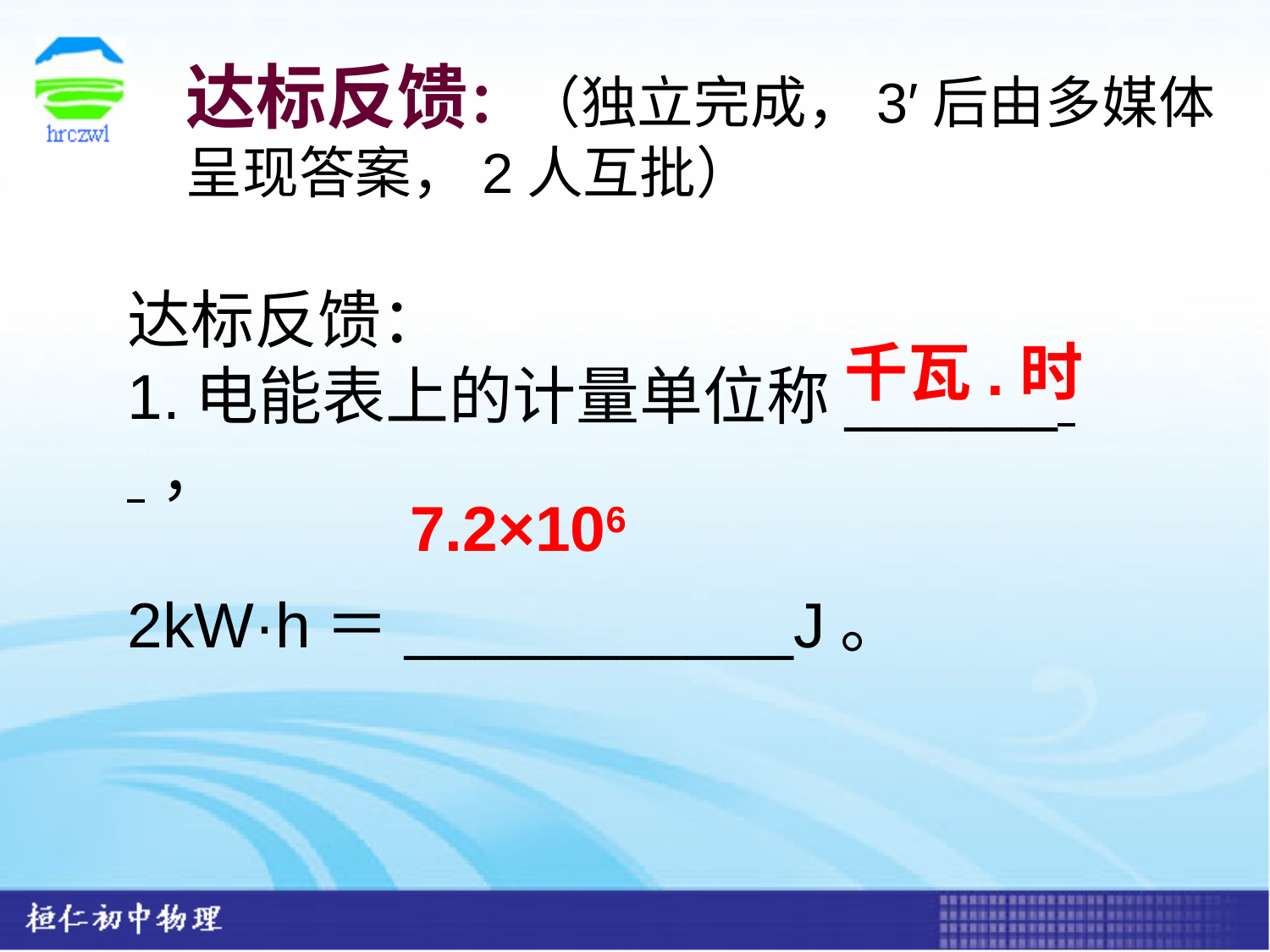

达标反馈：（独立完成，3′后由多媒体
呈现答案，2人互批）
达标反馈：
1.电能表上的计量单位称______   ，

2kW·h＝___________J。
千瓦.时
7.2×106